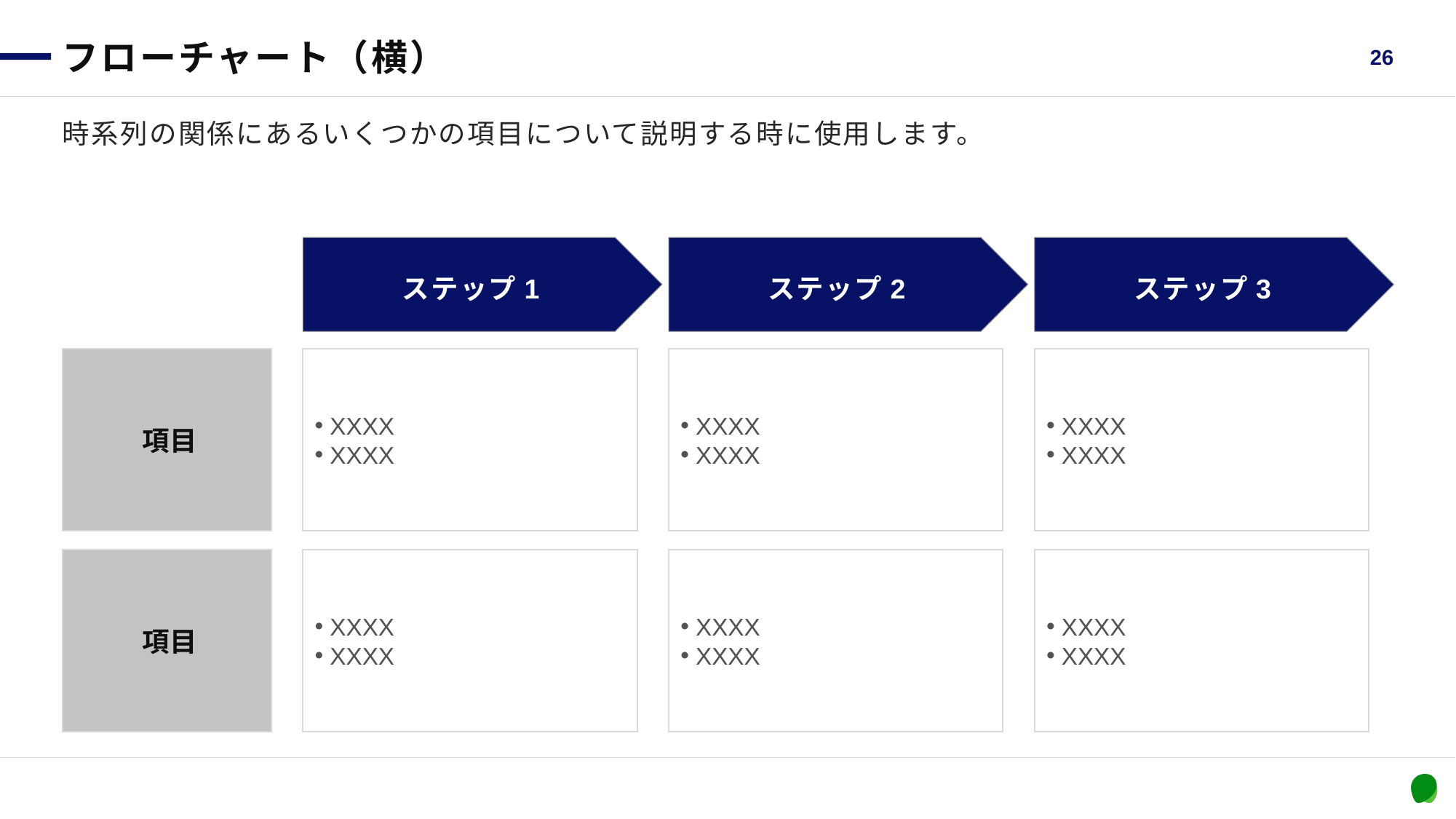

# フローチャート（横）
26
時系列の関係にあるいくつかの項目について説明する時に使用します。
ステップ1
ステップ2
ステップ3
項目
XXXX
XXXX
XXXX
XXXX
XXXX
XXXX
項目
XXXX
XXXX
XXXX
XXXX
XXXX
XXXX